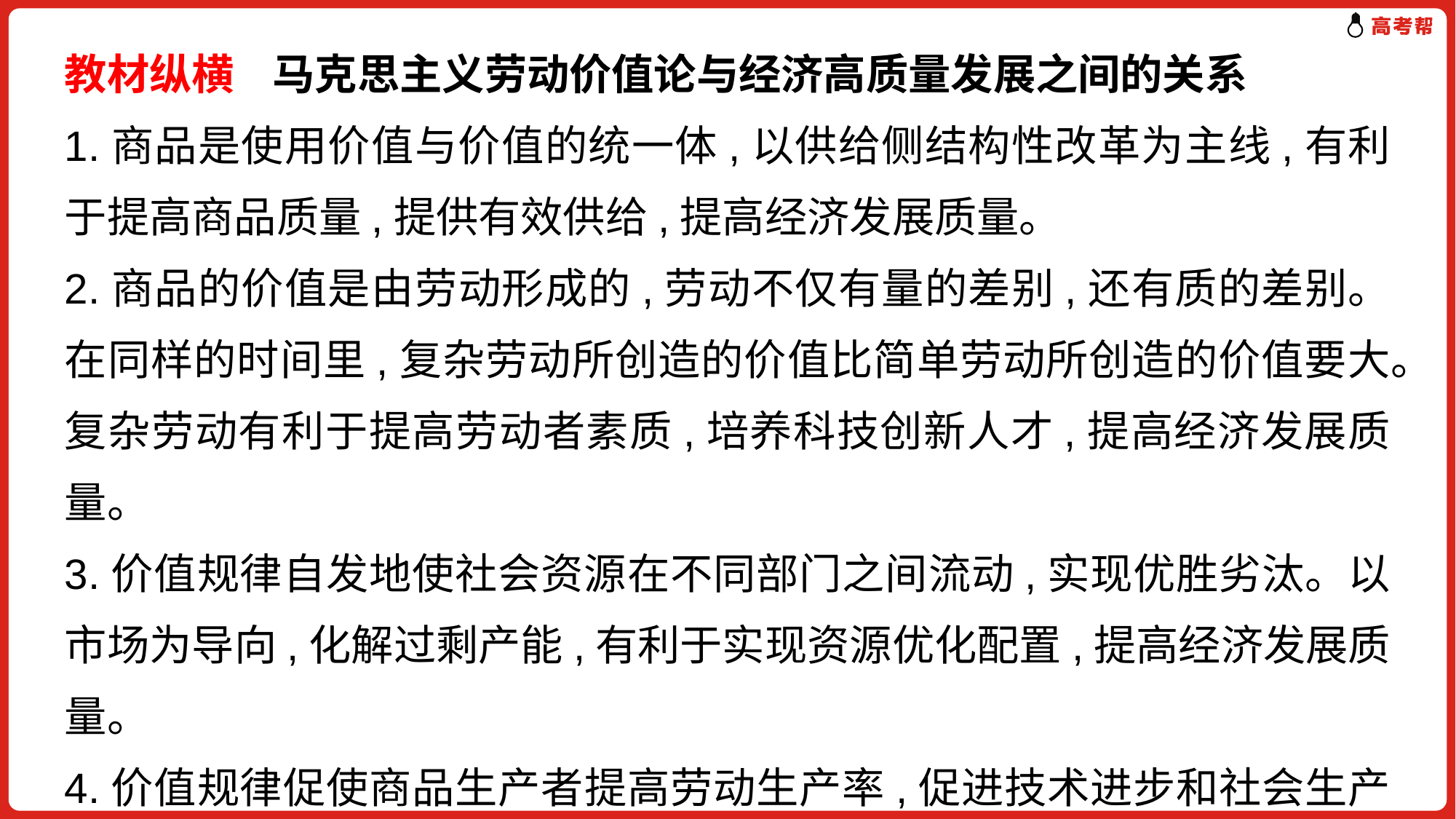

教材纵横    马克思主义劳动价值论与经济高质量发展之间的关系
1.商品是使用价值与价值的统一体,以供给侧结构性改革为主线,有利于提高商品质量,提供有效供给,提高经济发展质量。
2.商品的价值是由劳动形成的,劳动不仅有量的差别,还有质的差别。在同样的时间里,复杂劳动所创造的价值比简单劳动所创造的价值要大。复杂劳动有利于提高劳动者素质,培养科技创新人才,提高经济发展质量。
3.价值规律自发地使社会资源在不同部门之间流动,实现优胜劣汰。以市场为导向,化解过剩产能,有利于实现资源优化配置,提高经济发展质量。
4.价值规律促使商品生产者提高劳动生产率,促进技术进步和社会生产力的发展,强化科技创新,提高经济发展质量。